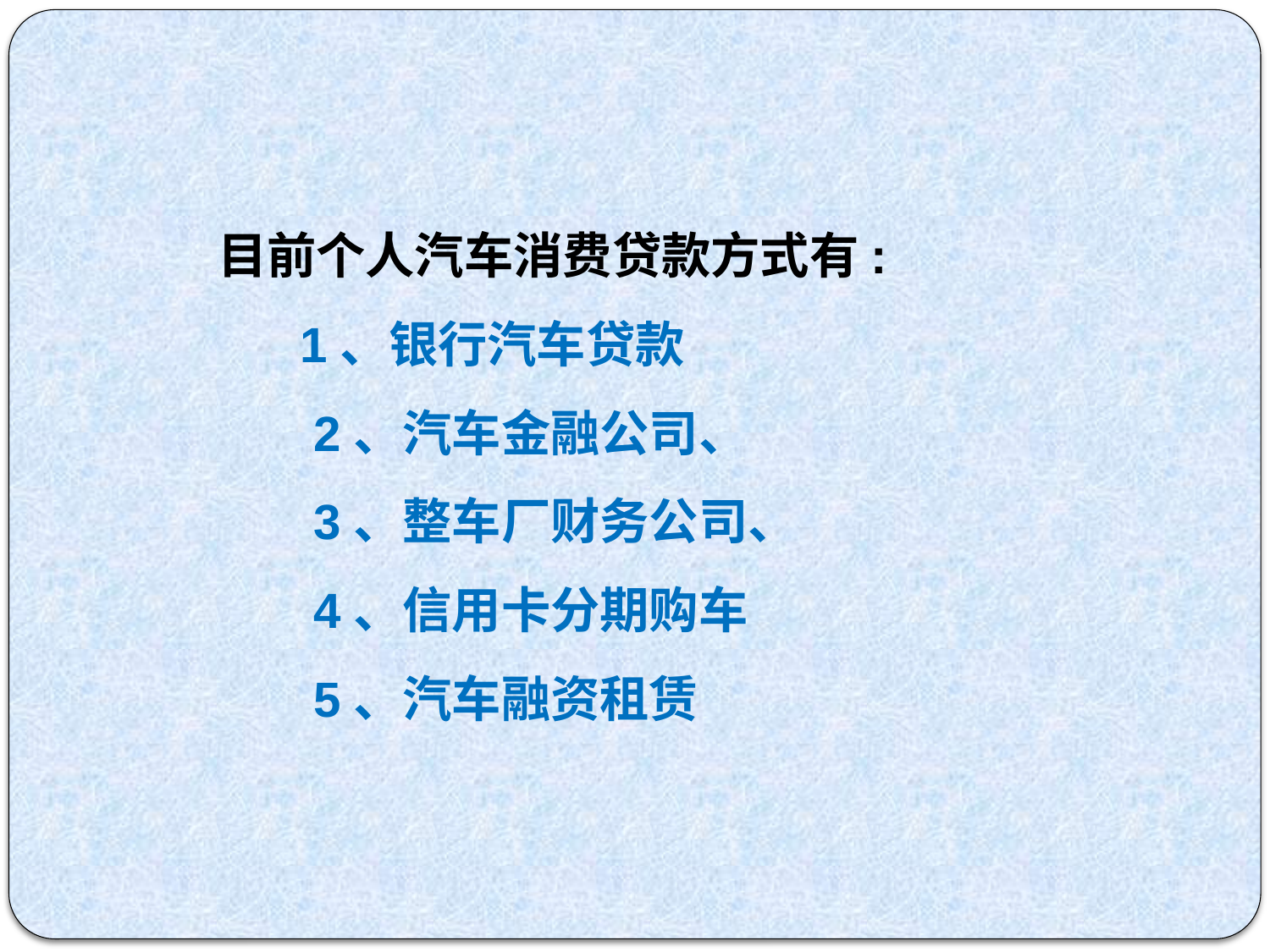

目前个人汽车消费贷款方式有:
      1、银行汽车贷款
       2、汽车金融公司、
       3、整车厂财务公司、
       4、信用卡分期购车
       5、汽车融资租赁